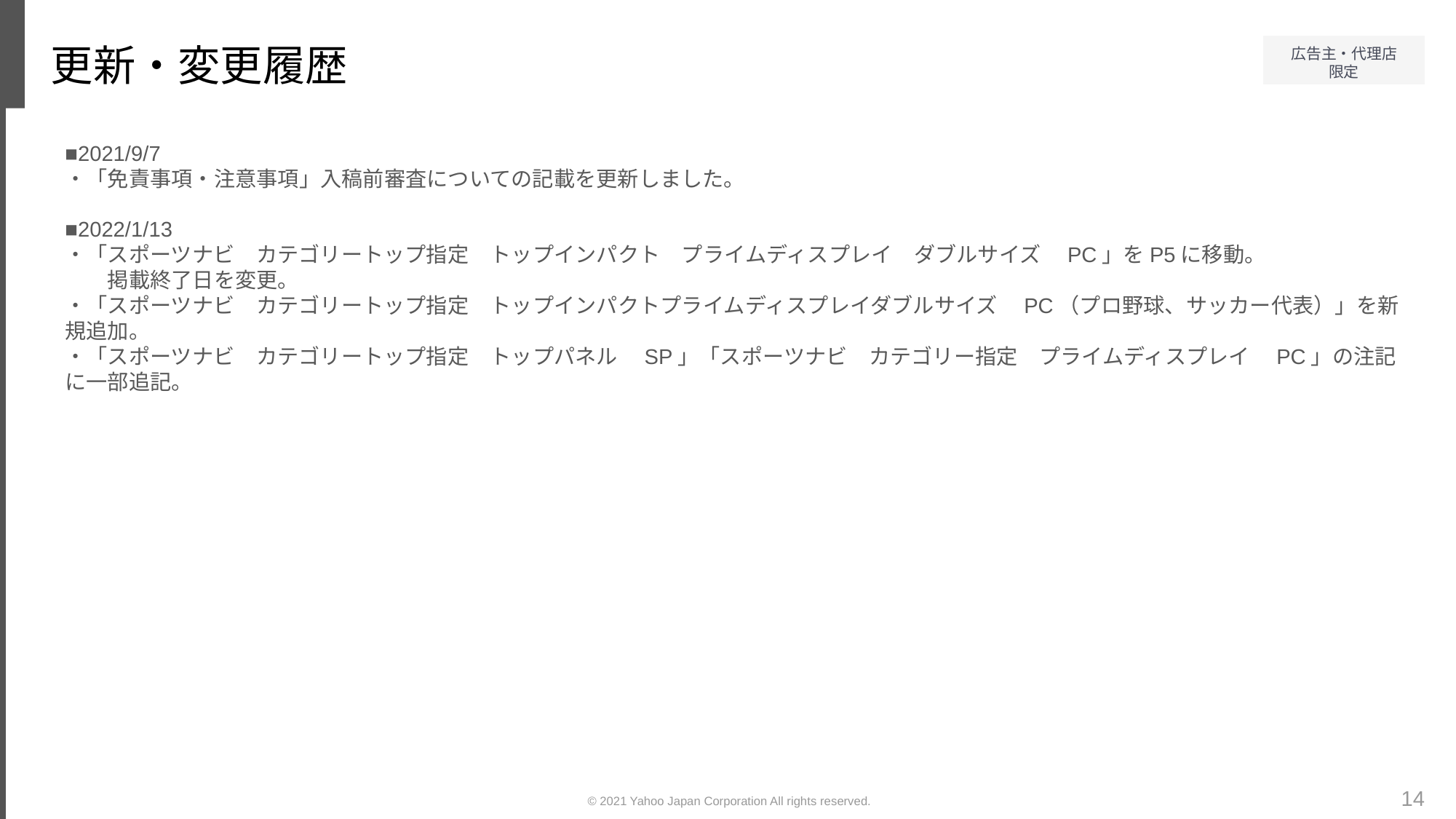

更新・変更履歴
■2021/9/7
・「免責事項・注意事項」入稿前審査についての記載を更新しました。

■2022/1/13
・「スポーツナビ　カテゴリートップ指定　トップインパクト　プライムディスプレイ　ダブルサイズ　PC」をP5に移動。
　　掲載終了日を変更。
・「スポーツナビ　カテゴリートップ指定　トップインパクトプライムディスプレイダブルサイズ　PC（プロ野球、サッカー代表）」を新規追加。
・「スポーツナビ　カテゴリートップ指定　トップパネル　SP」「スポーツナビ　カテゴリー指定　プライムディスプレイ　PC」の注記に一部追記。

14